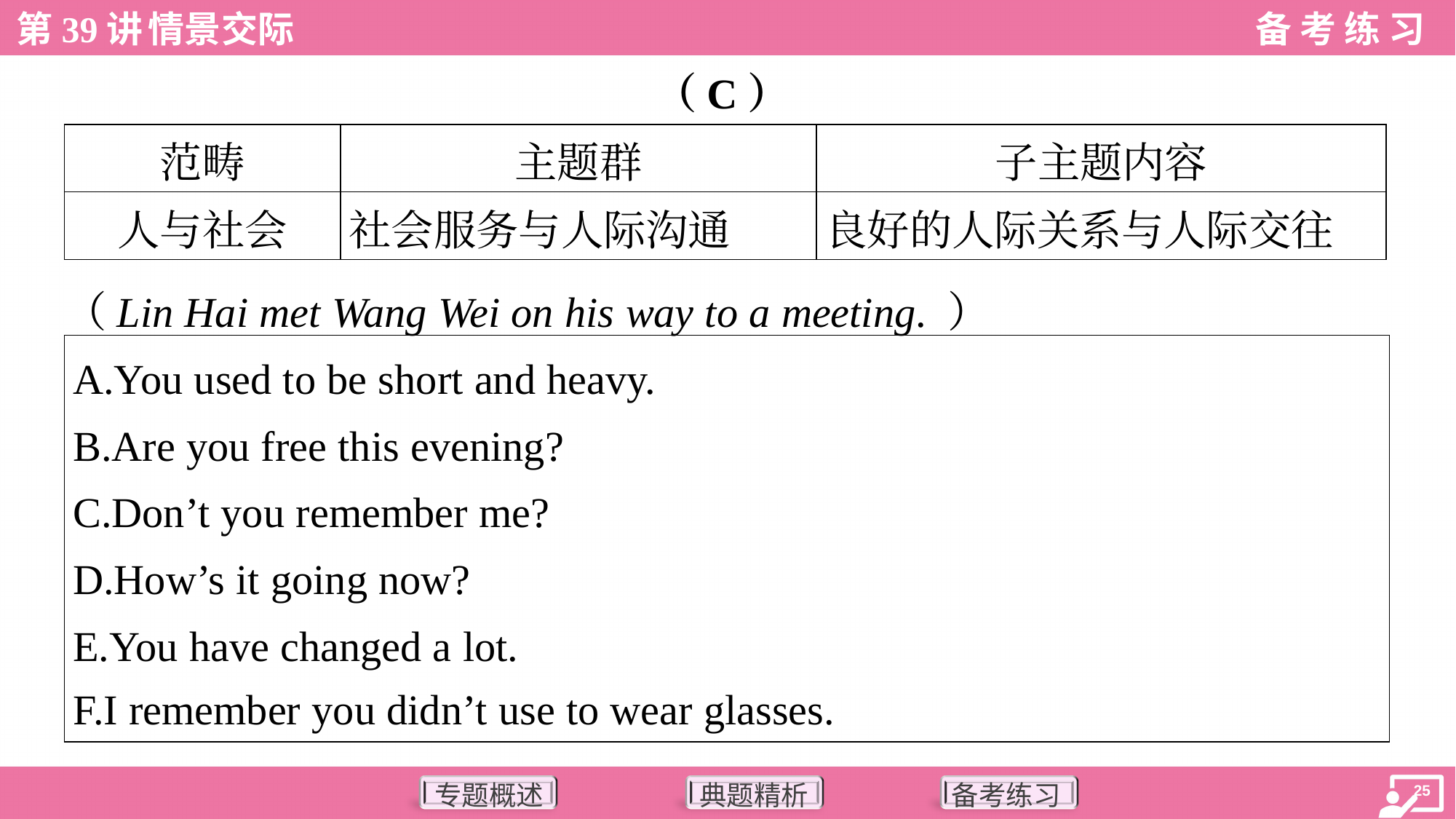

（C）
| 范畴 | 主题群 | 子主题内容 |
| --- | --- | --- |
| 人与社会 | 社会服务与人际沟通 | 良好的人际关系与人际交往 |
（Lin Hai met Wang Wei on his way to a meeting. ）
| A.You used to be short and heavy. B.Are you free this evening? C.Don’t you remember me? D.How’s it going now? E.You have changed a lot. F.I remember you didn’t use to wear glasses. |
| --- |